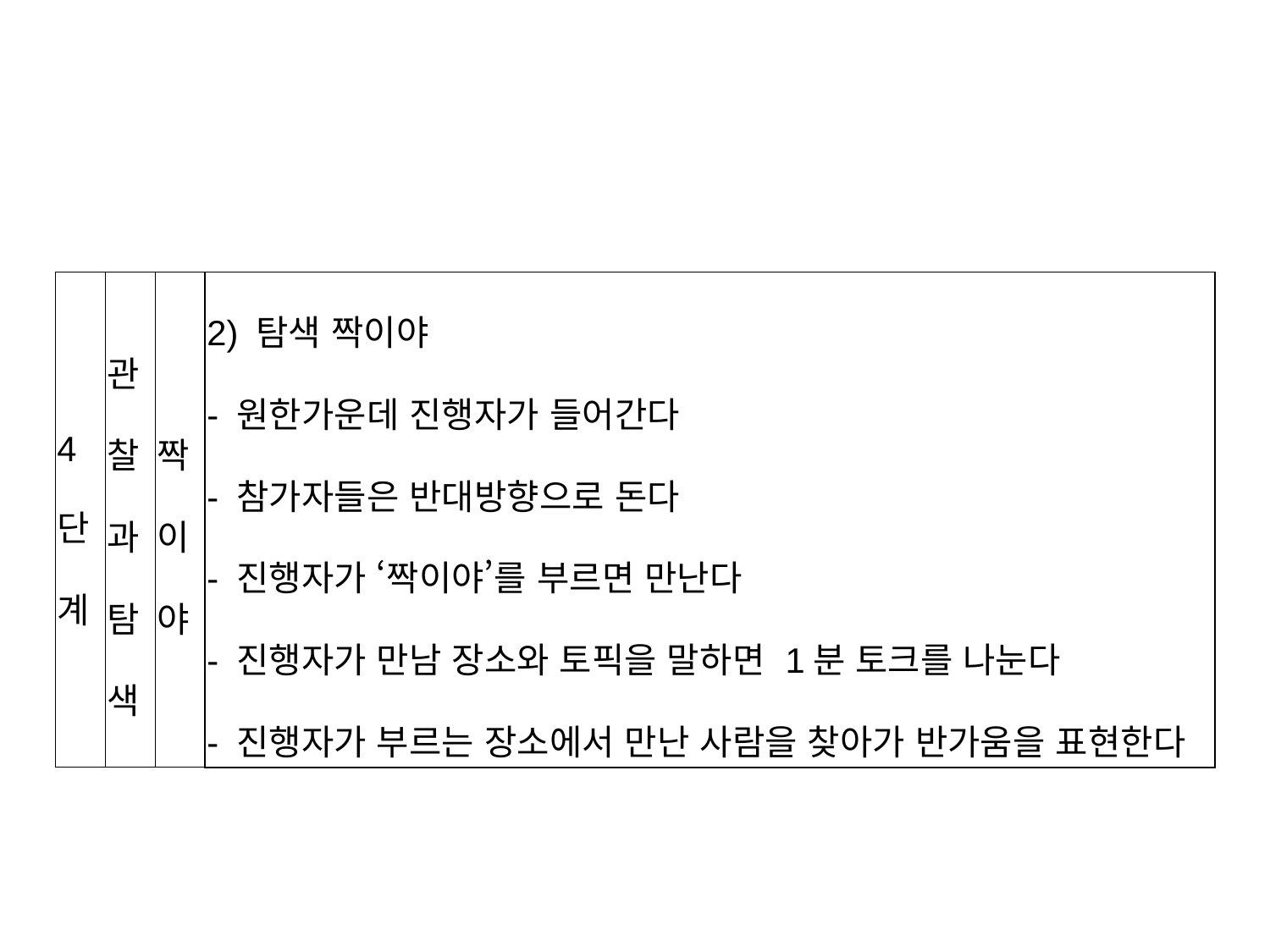

| 4단계 | 관찰과 탐색 | 짝이야 | 2) 탐색 짝이야 - 원한가운데 진행자가 들어간다 - 참가자들은 반대방향으로 돈다 - 진행자가 ‘짝이야’를 부르면 만난다 - 진행자가 만남 장소와 토픽을 말하면 1분 토크를 나눈다 - 진행자가 부르는 장소에서 만난 사람을 찾아가 반가움을 표현한다 |
| --- | --- | --- | --- |